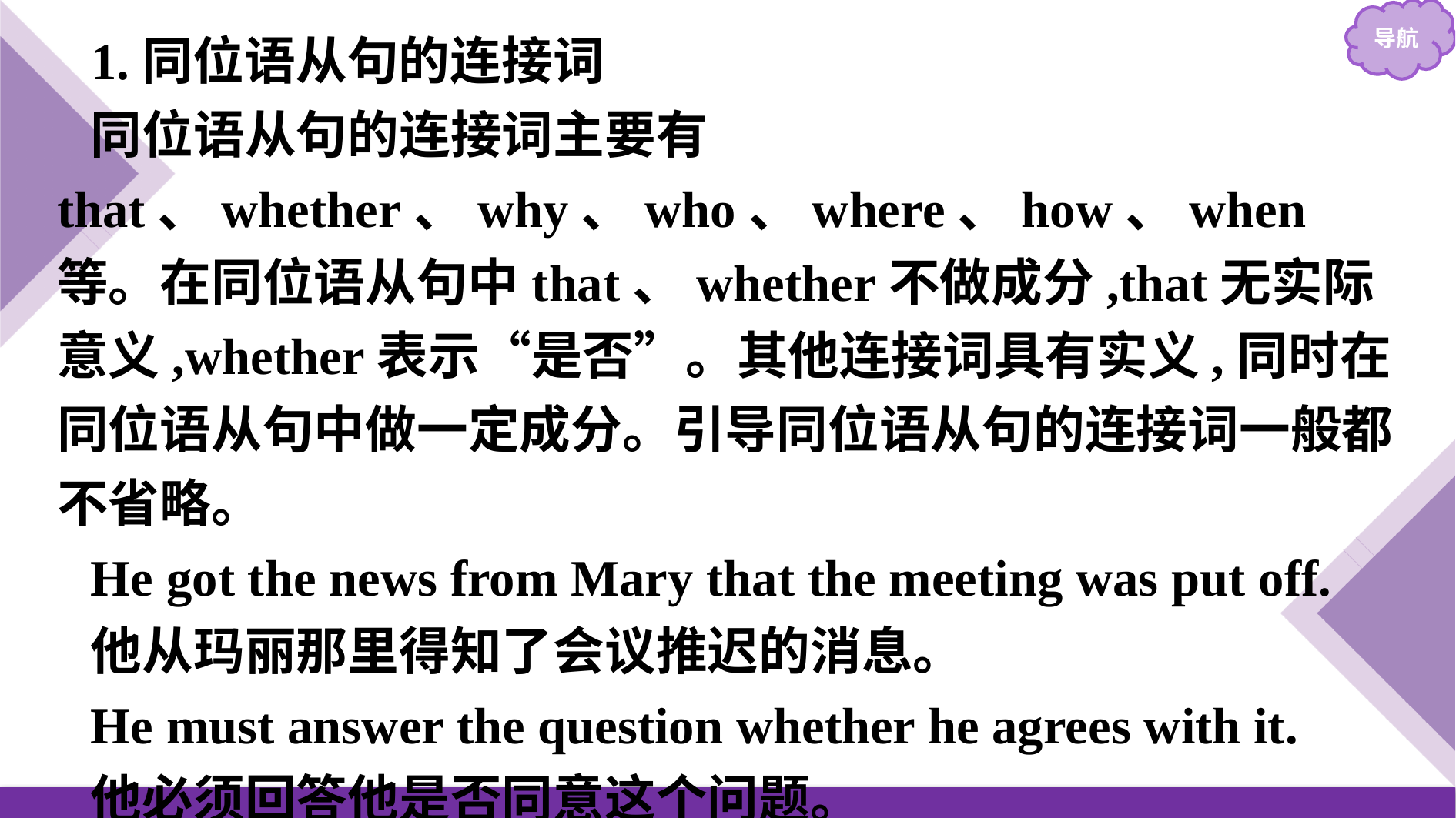

1.同位语从句的连接词
同位语从句的连接词主要有that、whether、why、who、where、how、when等。在同位语从句中that、whether不做成分,that无实际意义,whether表示“是否”。其他连接词具有实义,同时在同位语从句中做一定成分。引导同位语从句的连接词一般都不省略。
He got the news from Mary that the meeting was put off.
他从玛丽那里得知了会议推迟的消息。
He must answer the question whether he agrees with it.
他必须回答他是否同意这个问题。